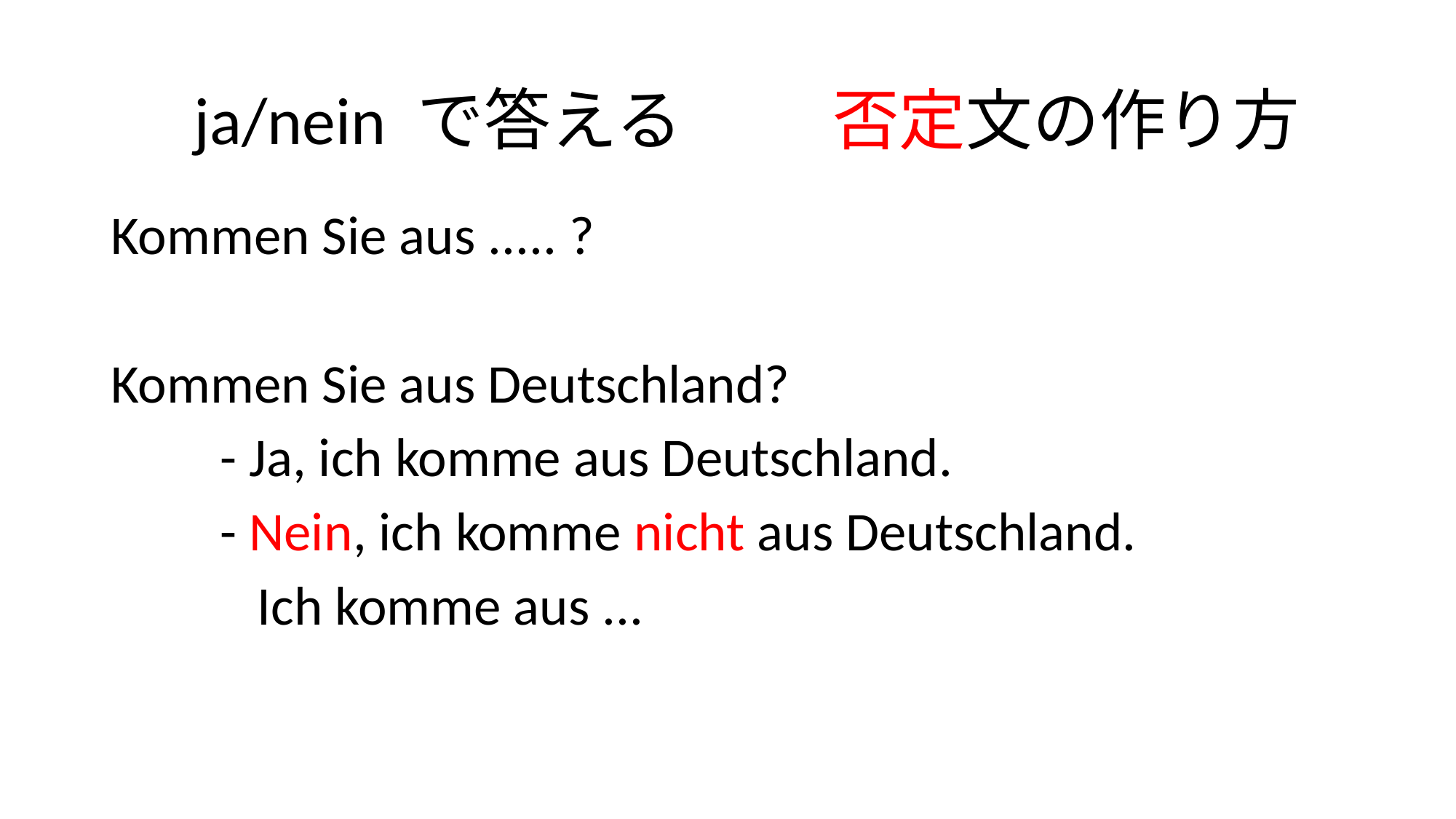

# ja/nein で答える	　否定文の作り方
Kommen Sie aus ..... ?

Kommen Sie aus Deutschland?
	- Ja, ich komme aus Deutschland.
	- Nein, ich komme nicht aus Deutschland.
	   Ich komme aus ...